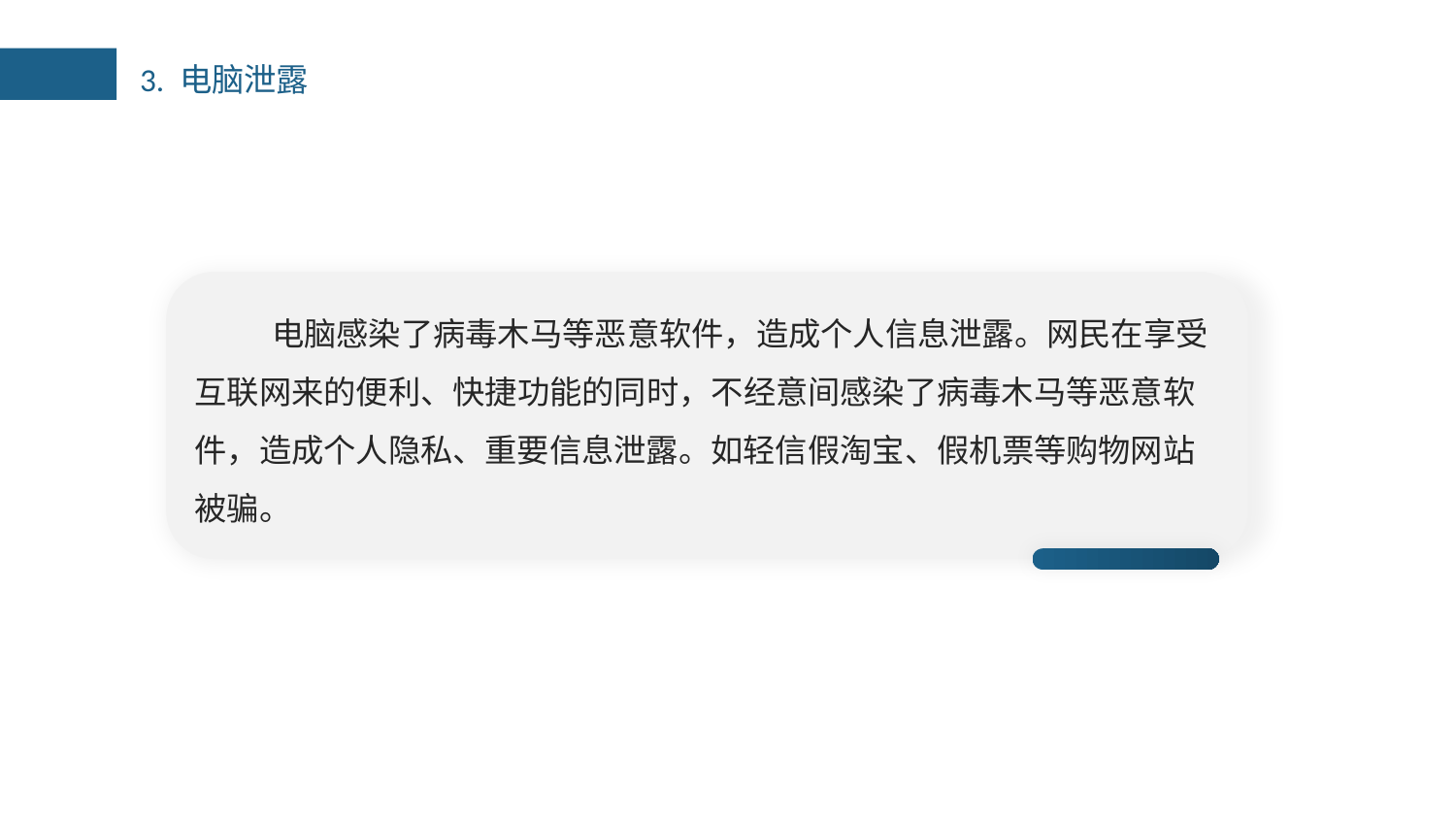

3. 电脑泄露

电脑感染了病毒木马等恶意软件，造成个人信息泄露。网民在享受互联网来的便利、快捷功能的同时，不经意间感染了病毒木马等恶意软件，造成个人隐私、重要信息泄露。如轻信假淘宝、假机票等购物网站被骗。